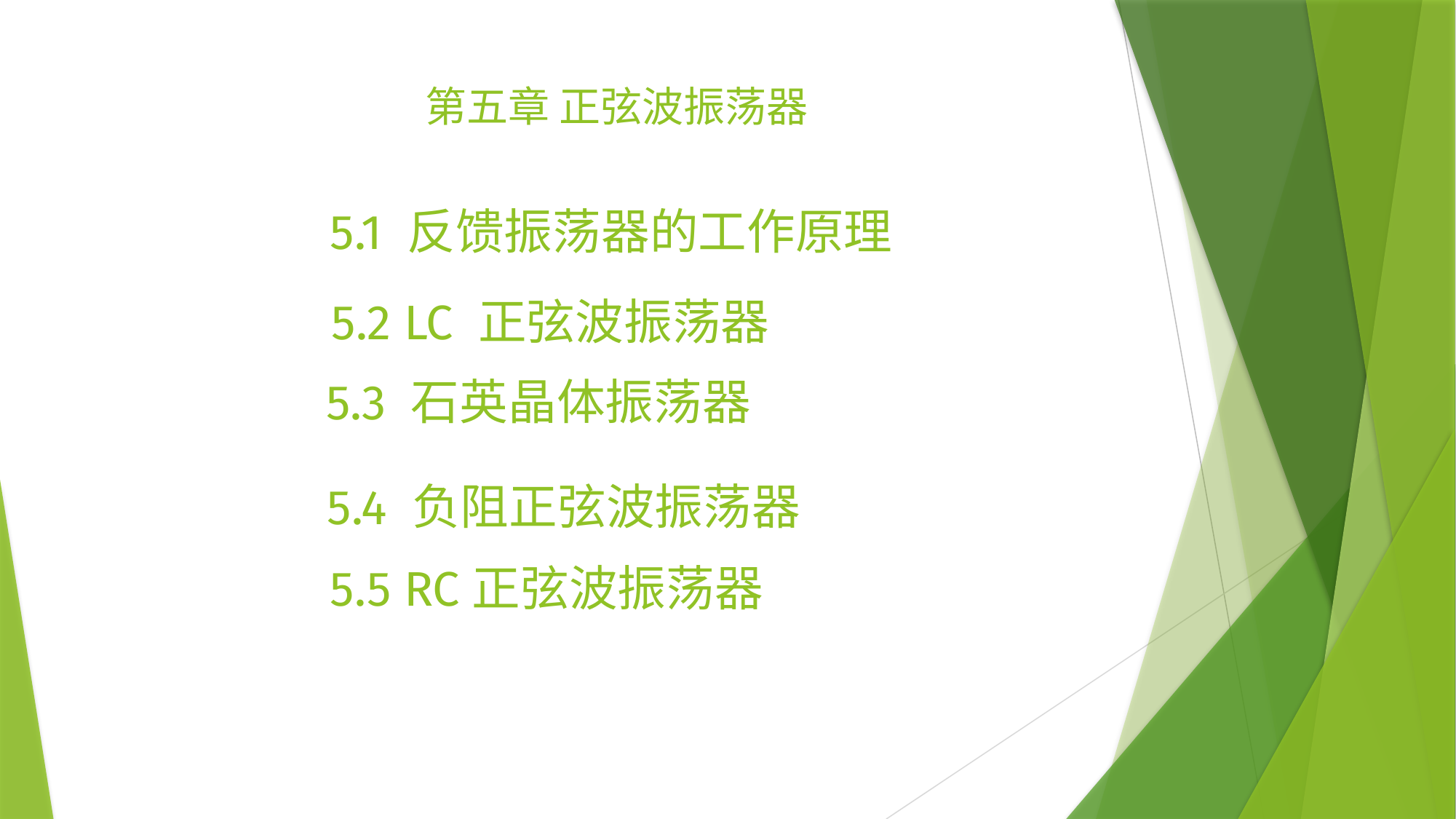

# 第五章 正弦波振荡器
5.1 反馈振荡器的工作原理
5.2 LC 正弦波振荡器
5.3 石英晶体振荡器
5.4 负阻正弦波振荡器
5.5 RC正弦波振荡器